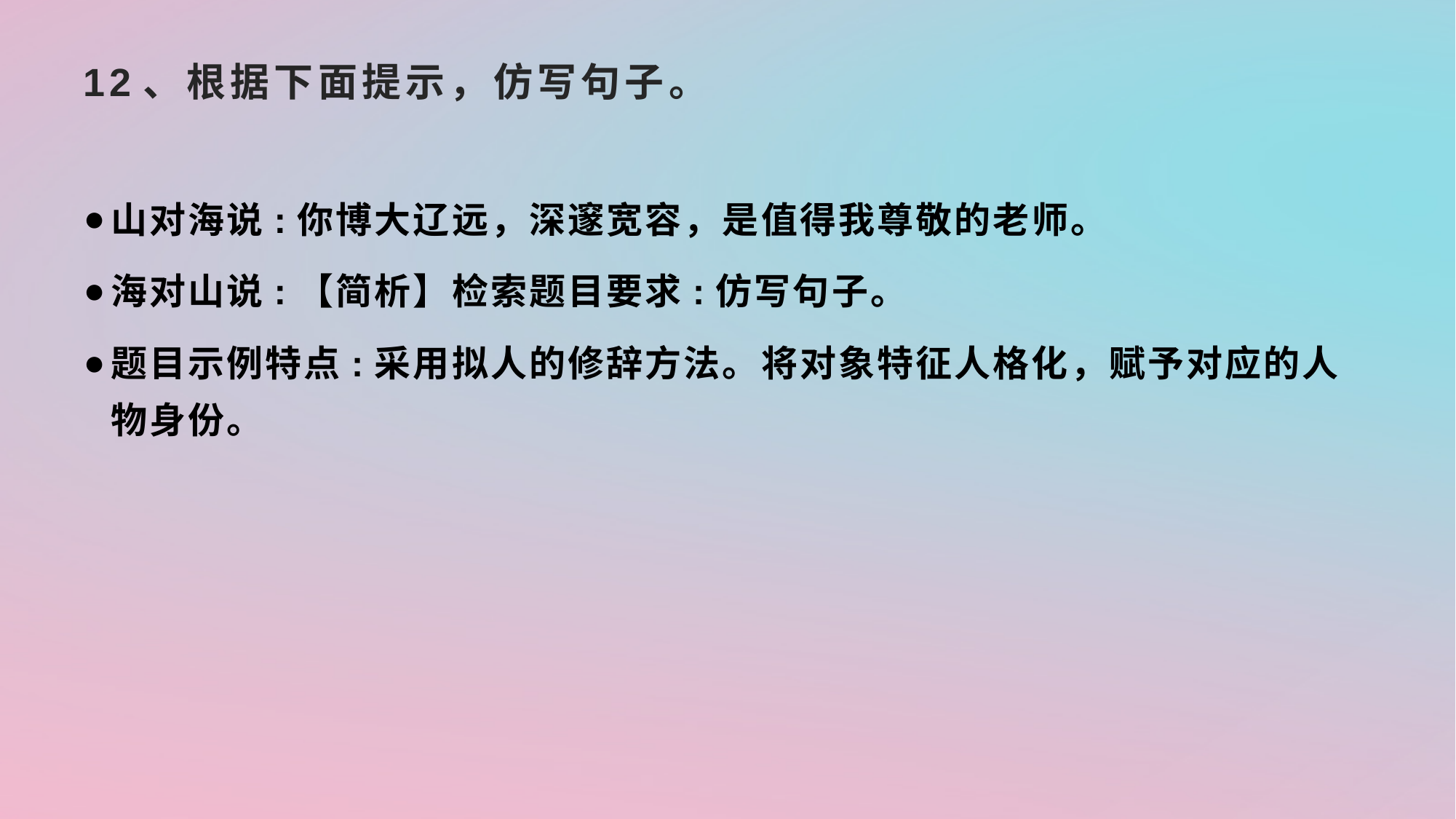

# 12、根据下面提示，仿写句子。
山对海说:你博大辽远，深邃宽容，是值得我尊敬的老师。
海对山说:【简析】检索题目要求:仿写句子。
题目示例特点:采用拟人的修辞方法。将对象特征人格化，赋予对应的人物身份。